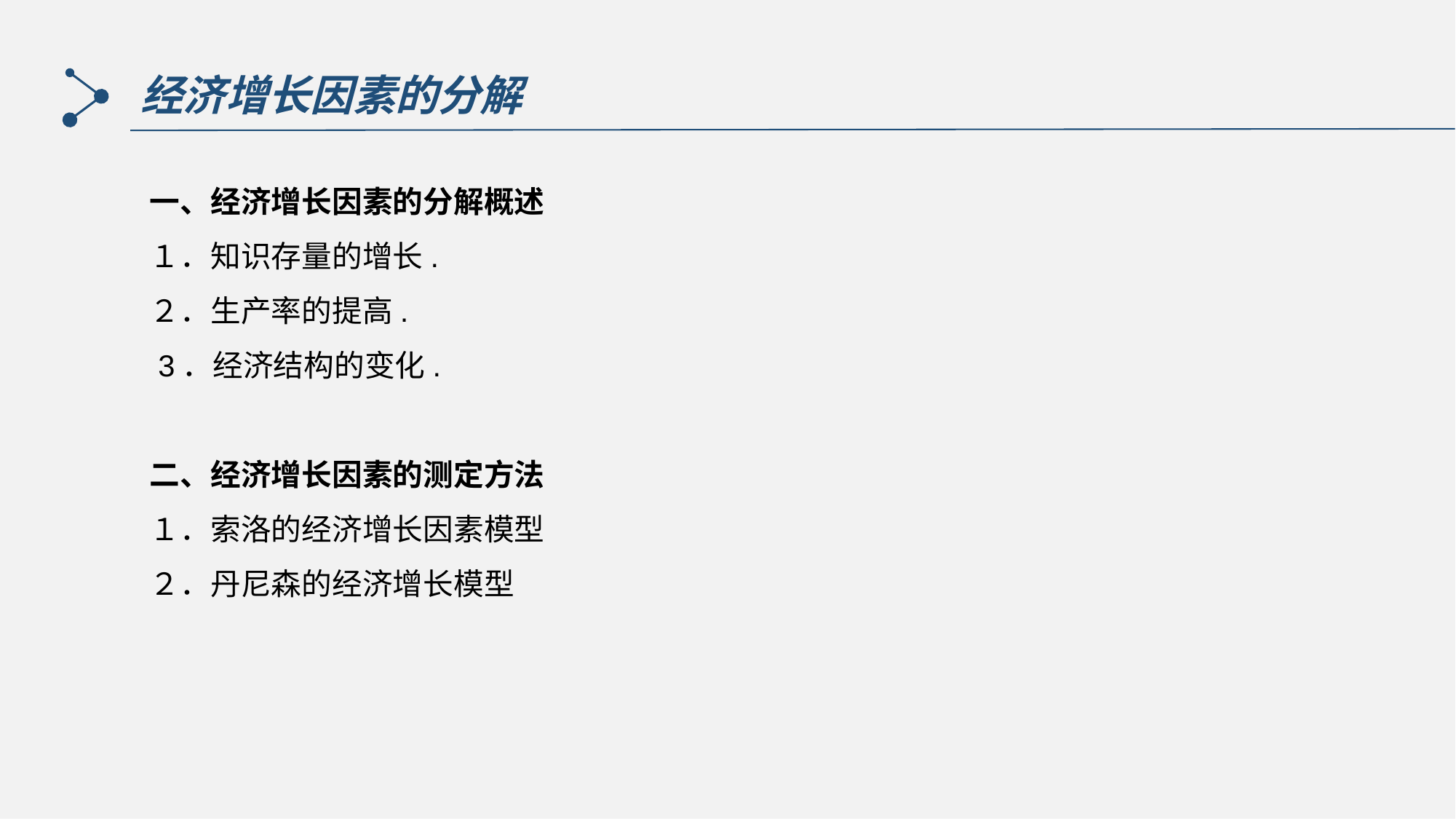

经济增长因素的分解
一、经济增长因素的分解概述
１．知识存量的增长.
２．生产率的提高.
 3．经济结构的变化.

二、经济增长因素的测定方法
１．索洛的经济增长因素模型
２．丹尼森的经济增长模型